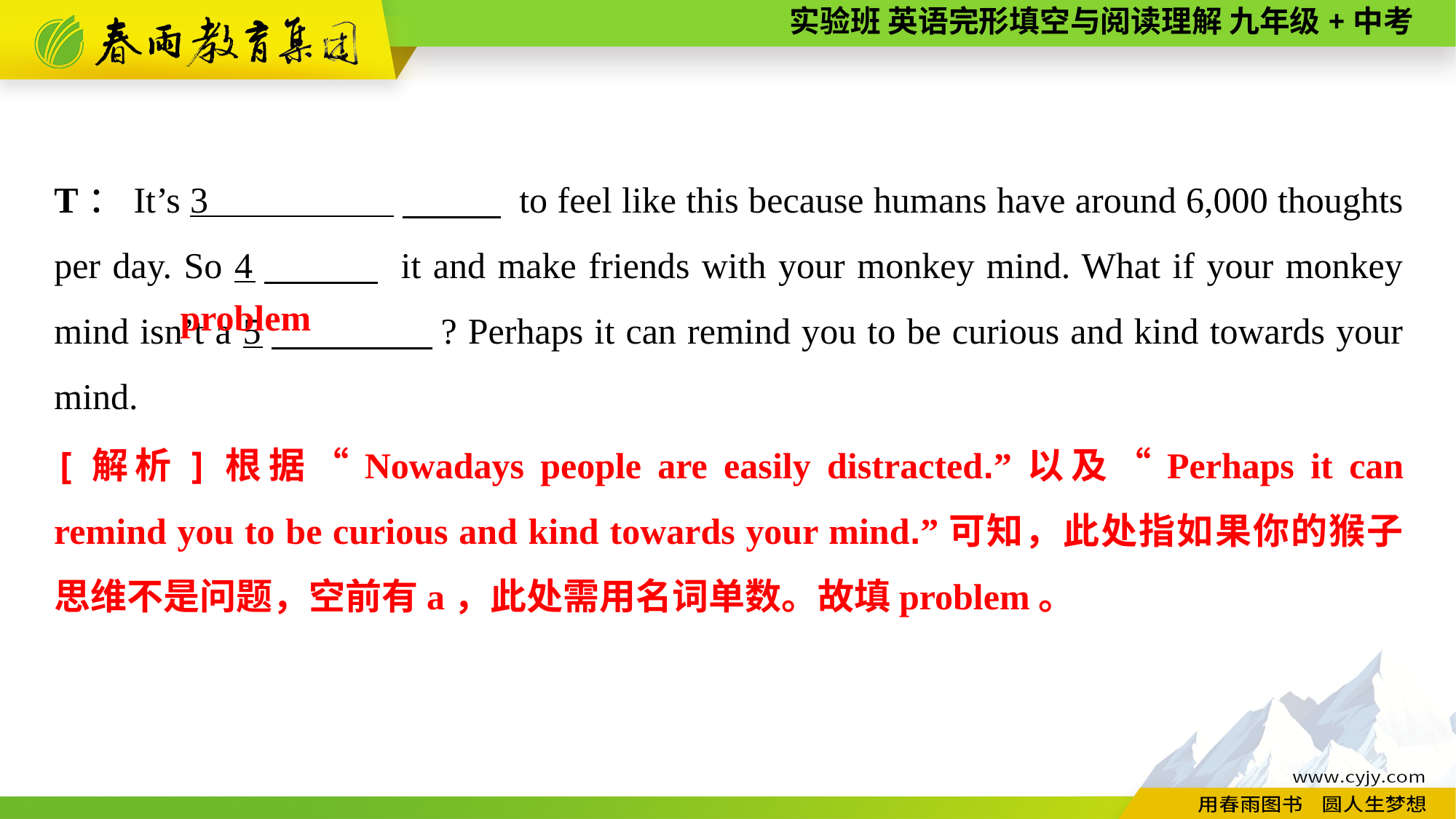

T：It’s 3                   　        to feel like this because humans have around 6,000 thoughts per day. So 4　        it and make friends with your monkey mind. What if your monkey mind isn’t a 5　            ? Perhaps it can remind you to be curious and kind towards your mind.
problem
[解析]根据“Nowadays people are easily distracted.”以及“Perhaps it can remind you to be curious and kind towards your mind.”可知，此处指如果你的猴子思维不是问题，空前有a，此处需用名词单数。故填problem。